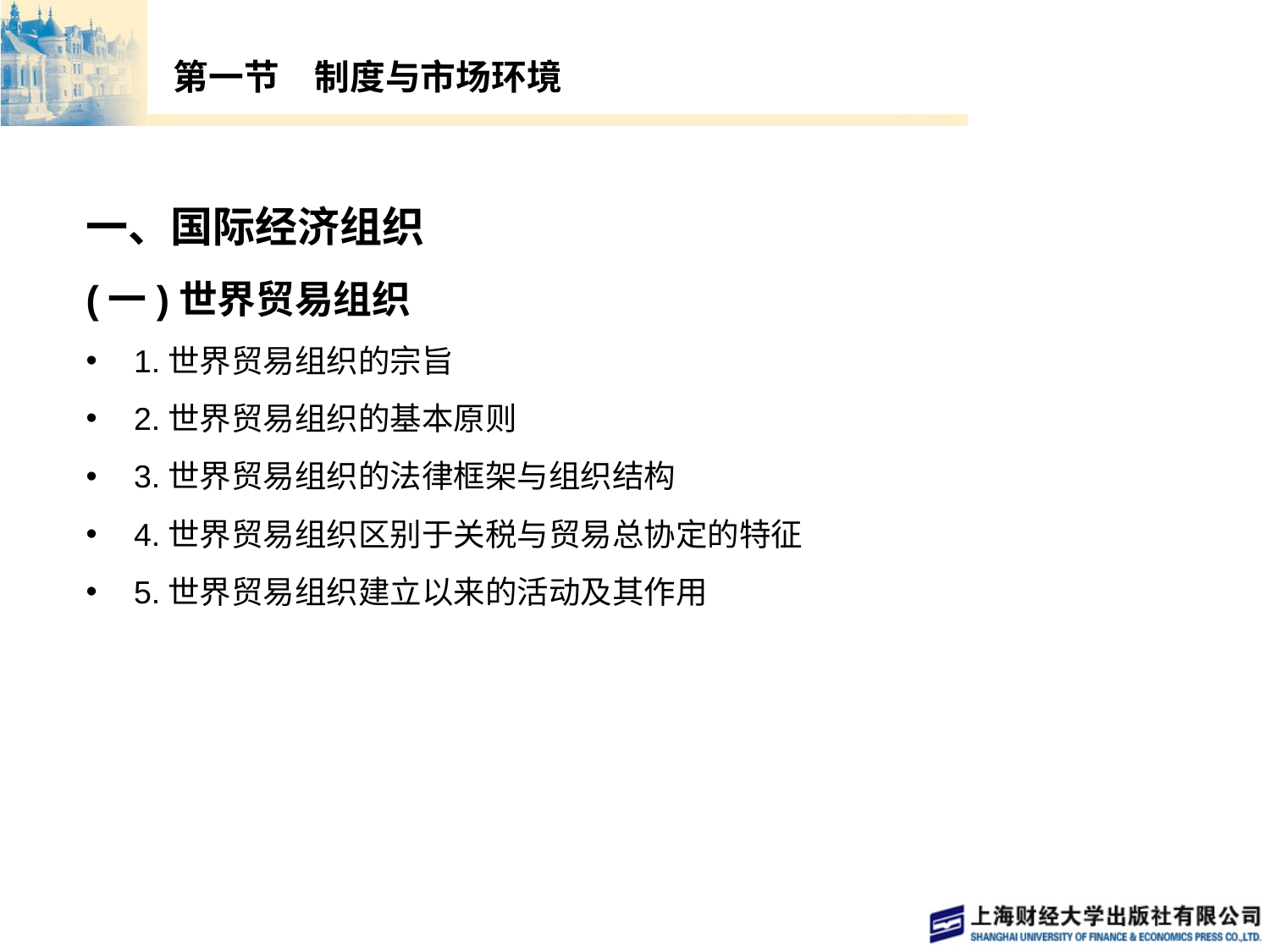

# 第一节　制度与市场环境
一、国际经济组织
(一)世界贸易组织
1.世界贸易组织的宗旨
2.世界贸易组织的基本原则
3.世界贸易组织的法律框架与组织结构
4.世界贸易组织区别于关税与贸易总协定的特征
5.世界贸易组织建立以来的活动及其作用